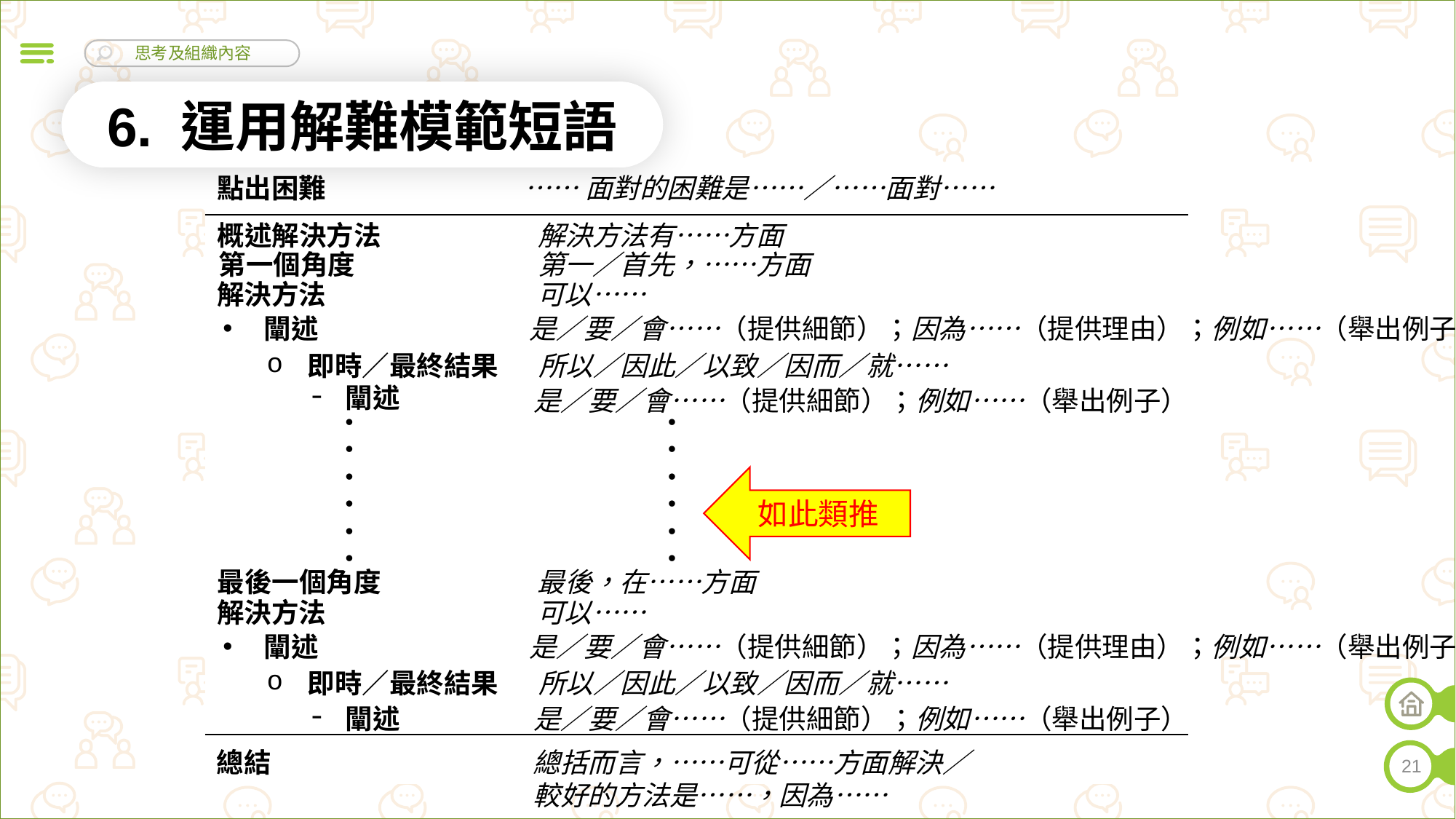

6. 運用解難模範短語
|  |
| --- |
|  |
|  |
點出困難
……面對的困難是……／……面對……
概述解決方法
解決方法有……方面
第一個角度
第一／首先，……方面
解決方法
可以……
闡述
是／要／會……（提供細節）；因為……（提供理由）；例如……（舉出例子）
即時／最終結果
所以／因此／以致／因而／就……
闡述
是／要／會……（提供細節）；例如……（舉出例子）

如此類推
最後一個角度
最後，在……方面
解決方法
可以……
闡述
是／要／會……（提供細節）；因為……（提供理由）；例如……（舉出例子）
即時／最終結果
所以／因此／以致／因而／就……
闡述
是／要／會……（提供細節）；例如……（舉出例子）
總結
總括而言，……可從……方面解決／
較好的方法是……，因為……
21